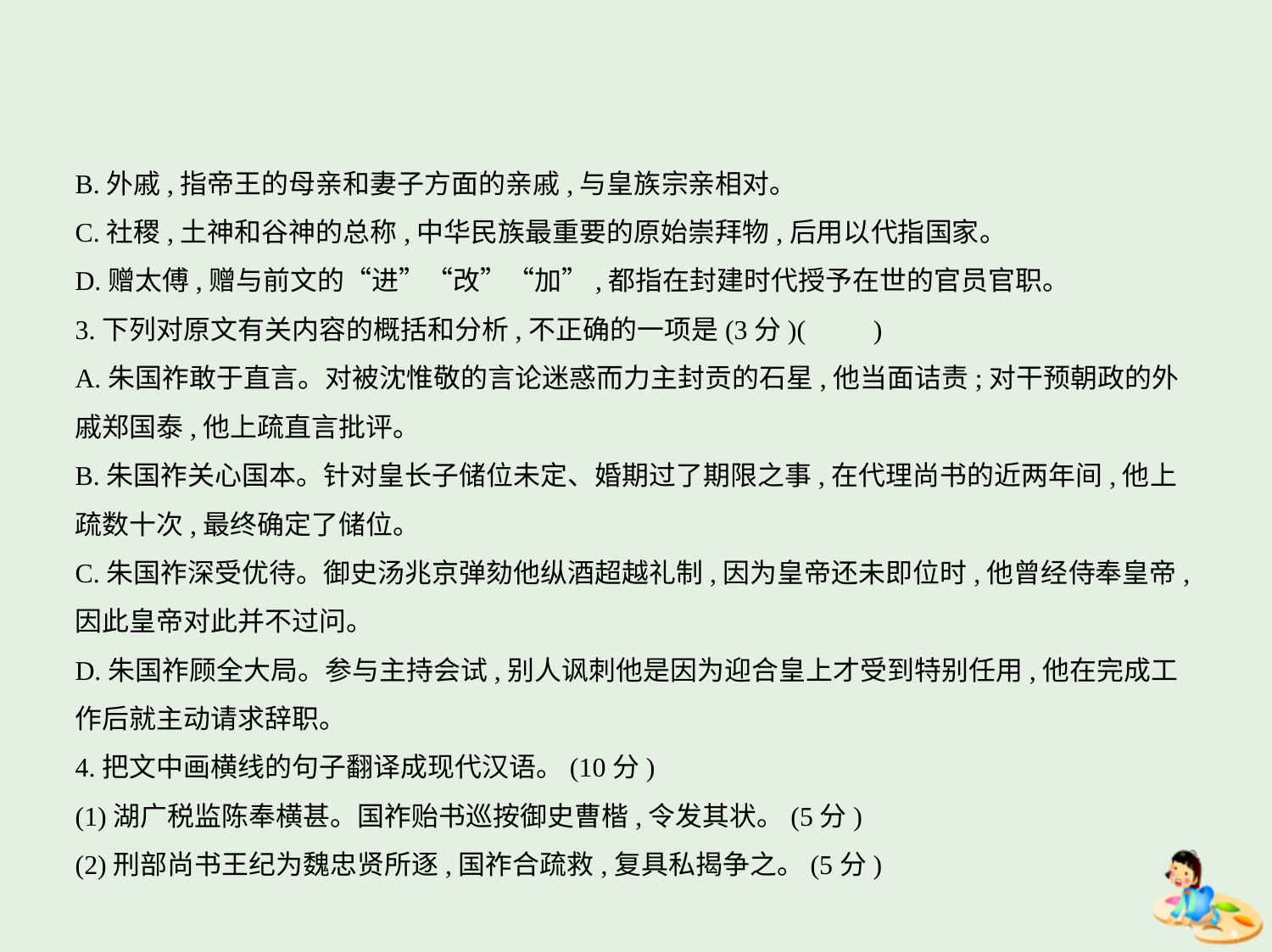

B.外戚,指帝王的母亲和妻子方面的亲戚,与皇族宗亲相对。
C.社稷,土神和谷神的总称,中华民族最重要的原始崇拜物,后用以代指国家。
D.赠太傅,赠与前文的“进”“改”“加”,都指在封建时代授予在世的官员官职。
3.下列对原文有关内容的概括和分析,不正确的一项是(3分)(　　)
A.朱国祚敢于直言。对被沈惟敬的言论迷惑而力主封贡的石星,他当面诘责;对干预朝政的外
戚郑国泰,他上疏直言批评。
B.朱国祚关心国本。针对皇长子储位未定、婚期过了期限之事,在代理尚书的近两年间,他上
疏数十次,最终确定了储位。
C.朱国祚深受优待。御史汤兆京弹劾他纵酒超越礼制,因为皇帝还未即位时,他曾经侍奉皇帝,
因此皇帝对此并不过问。
D.朱国祚顾全大局。参与主持会试,别人讽刺他是因为迎合皇上才受到特别任用,他在完成工
作后就主动请求辞职。
4.把文中画横线的句子翻译成现代汉语。(10分)
(1)湖广税监陈奉横甚。国祚贻书巡按御史曹楷,令发其状。(5分)
(2)刑部尚书王纪为魏忠贤所逐,国祚合疏救,复具私揭争之。(5分)